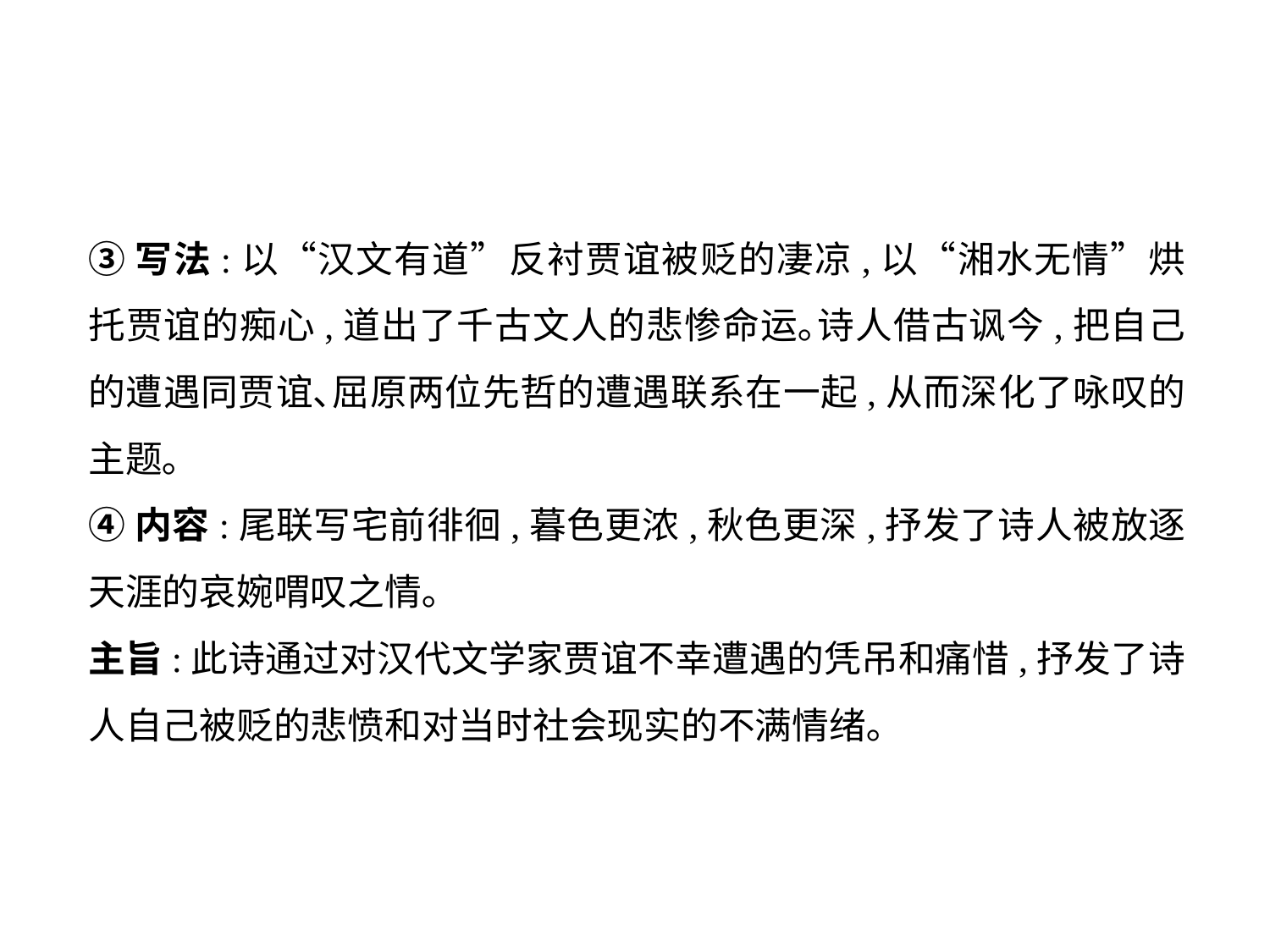

③写法:以“汉文有道”反衬贾谊被贬的凄凉,以“湘水无情”烘托贾谊的痴心,道出了千古文人的悲惨命运｡诗人借古讽今,把自己的遭遇同贾谊､屈原两位先哲的遭遇联系在一起,从而深化了咏叹的主题｡
④内容:尾联写宅前徘徊,暮色更浓,秋色更深,抒发了诗人被放逐天涯的哀婉喟叹之情｡
主旨:此诗通过对汉代文学家贾谊不幸遭遇的凭吊和痛惜,抒发了诗人自己被贬的悲愤和对当时社会现实的不满情绪｡